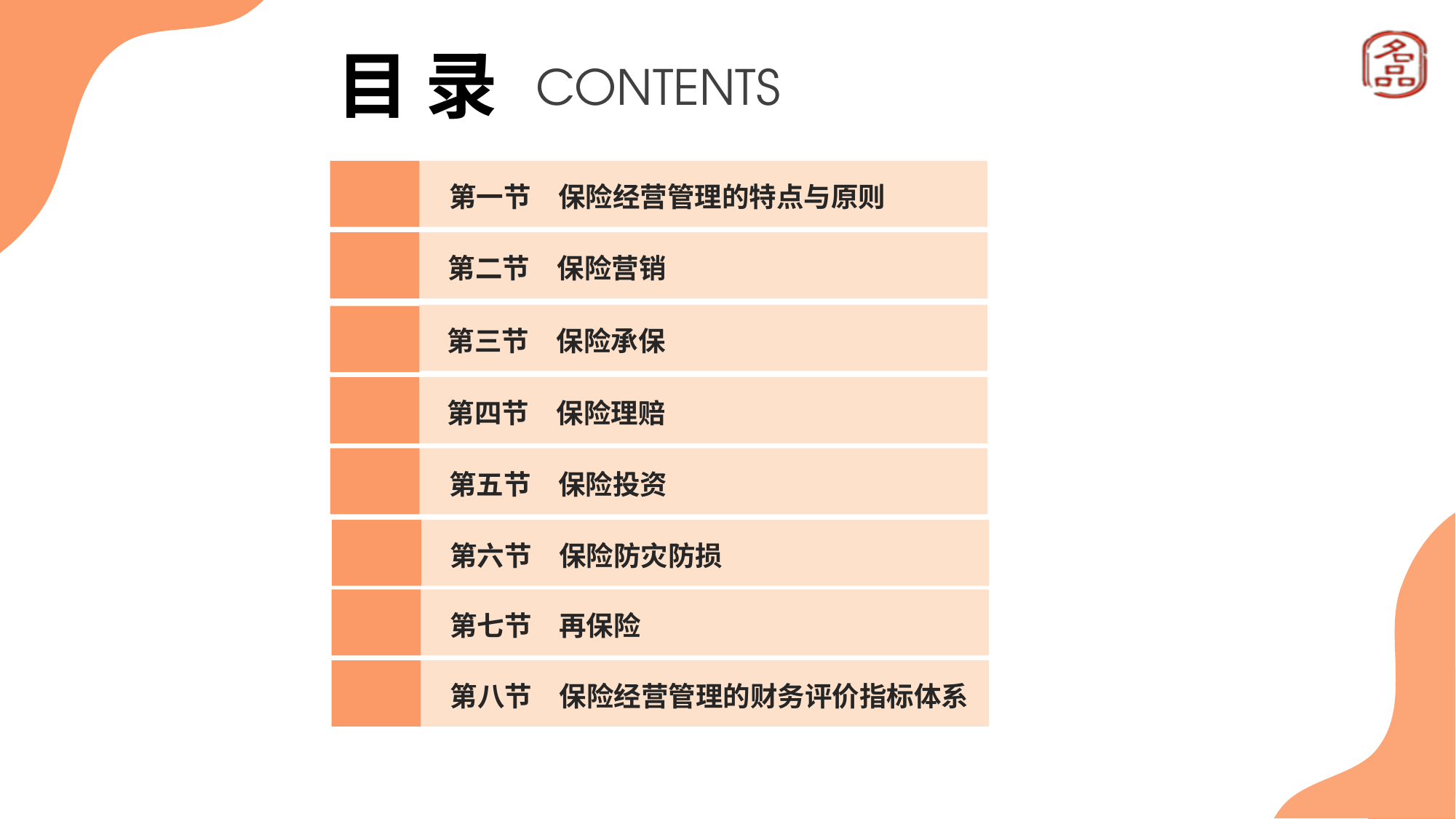

目 录
CONTENTS

第一节　保险经营管理的特点与原则

第二节　保险营销

第三节　保险承保

第四节　保险理赔

第五节　保险投资

第六节　保险防灾防损

第七节　再保险

第八节　保险经营管理的财务评价指标体系